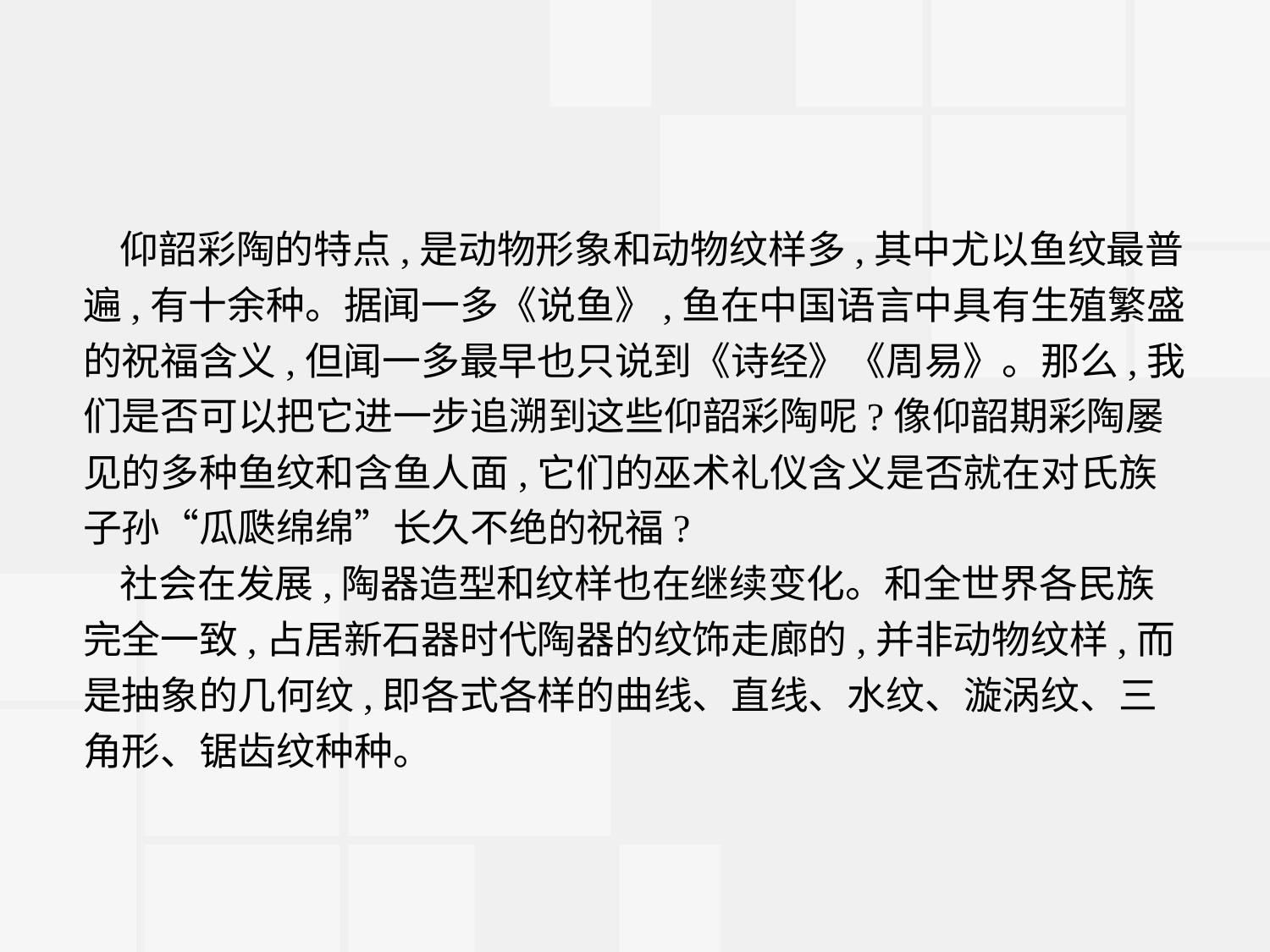

仰韶彩陶的特点,是动物形象和动物纹样多,其中尤以鱼纹最普遍,有十余种。据闻一多《说鱼》,鱼在中国语言中具有生殖繁盛的祝福含义,但闻一多最早也只说到《诗经》《周易》。那么,我们是否可以把它进一步追溯到这些仰韶彩陶呢?像仰韶期彩陶屡见的多种鱼纹和含鱼人面,它们的巫术礼仪含义是否就在对氏族子孙“瓜瓞绵绵”长久不绝的祝福?
社会在发展,陶器造型和纹样也在继续变化。和全世界各民族完全一致,占居新石器时代陶器的纹饰走廊的,并非动物纹样,而是抽象的几何纹,即各式各样的曲线、直线、水纹、漩涡纹、三角形、锯齿纹种种。